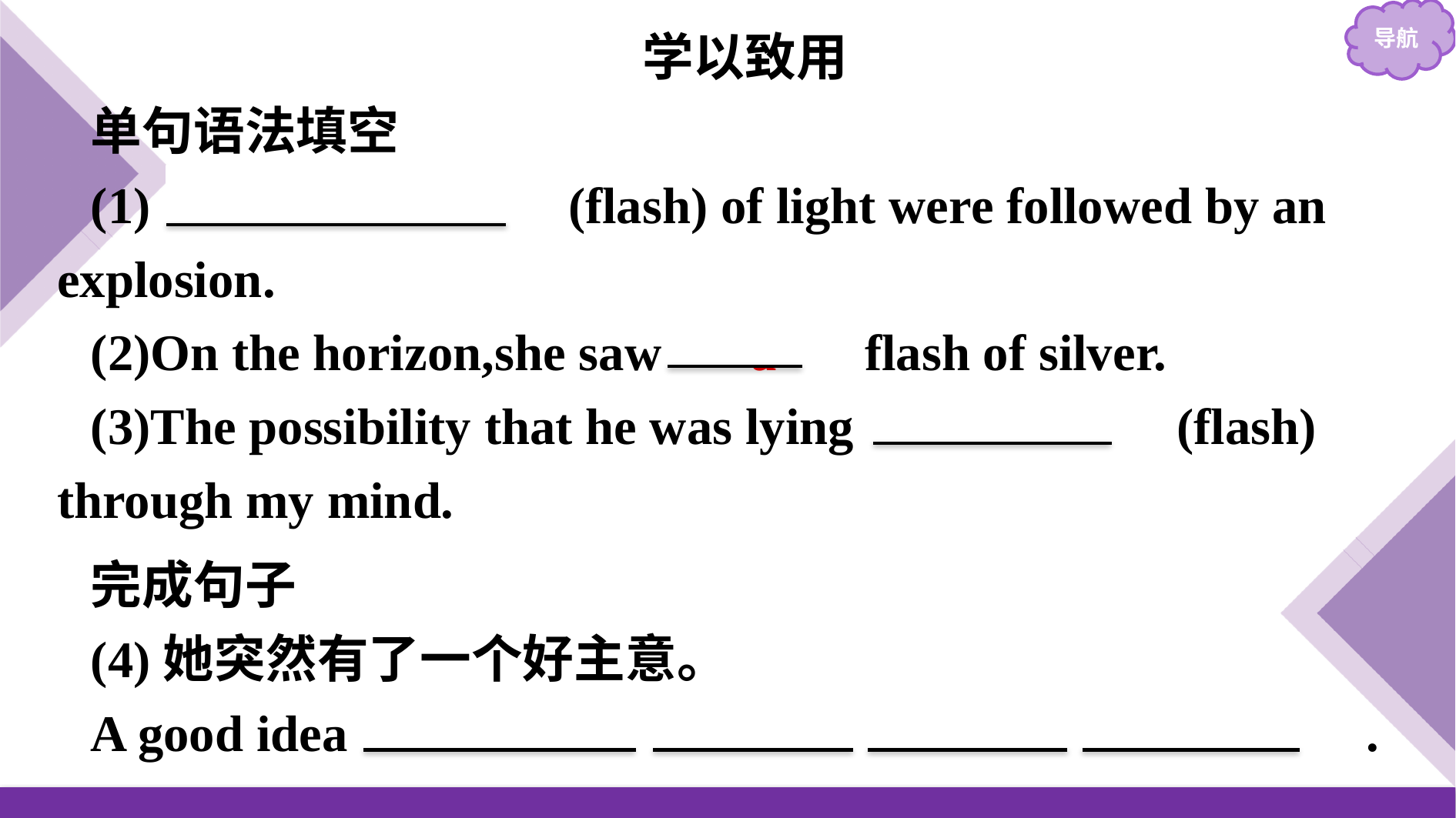

学以致用
单句语法填空
(1)　　Flashes　　(flash) of light were followed by an explosion.
(2)On the horizon,she saw 　a　 flash of silver.
(3)The possibility that he was lying 　flashed　(flash) through my mind.

完成句子
(4)她突然有了一个好主意。
A good idea 　  flashed         into           her           mind　.